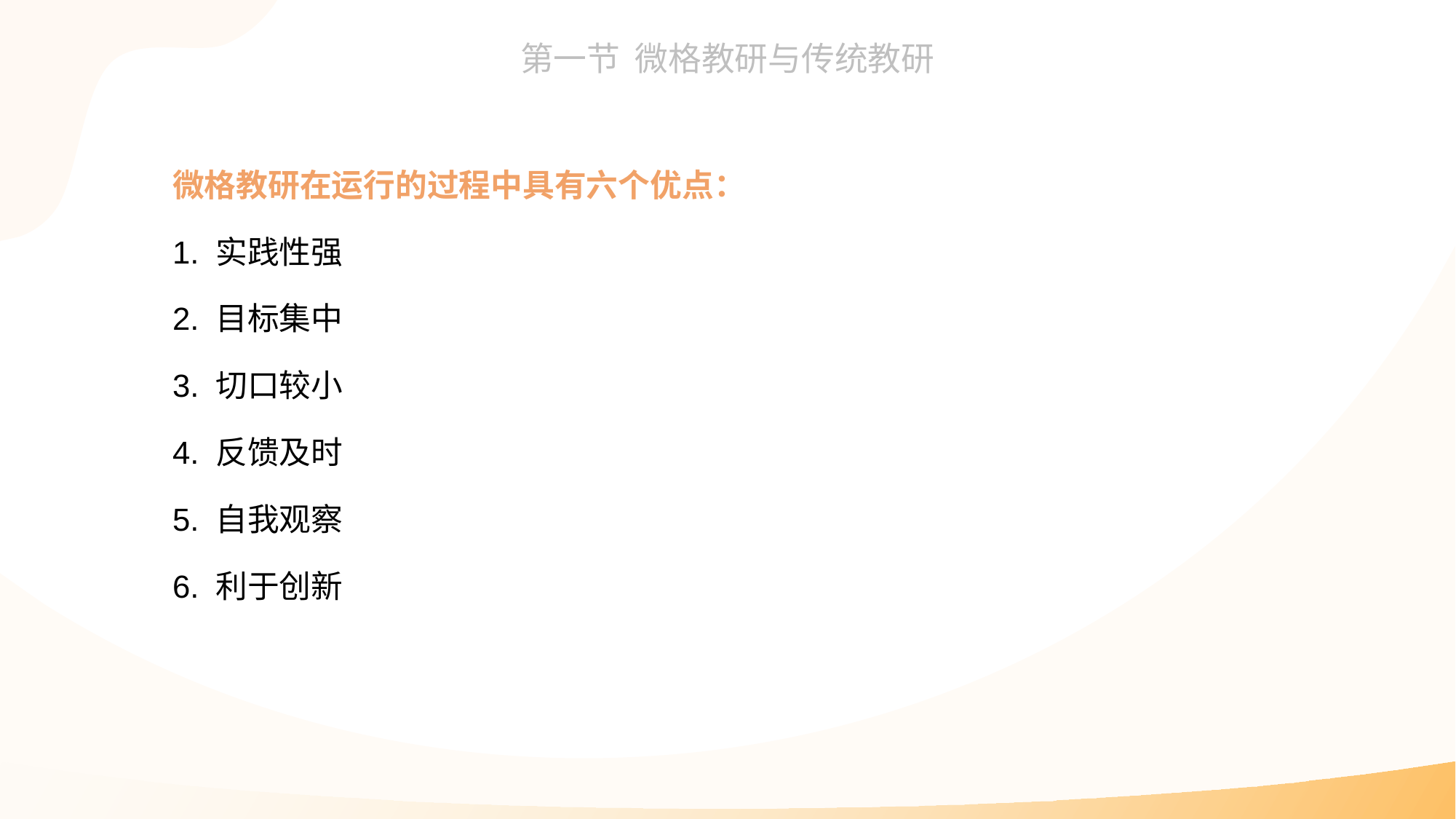

微格教研在运行的过程中具有六个优点：
1. 实践性强
2. 目标集中
3. 切口较小
4. 反馈及时
5. 自我观察
6. 利于创新